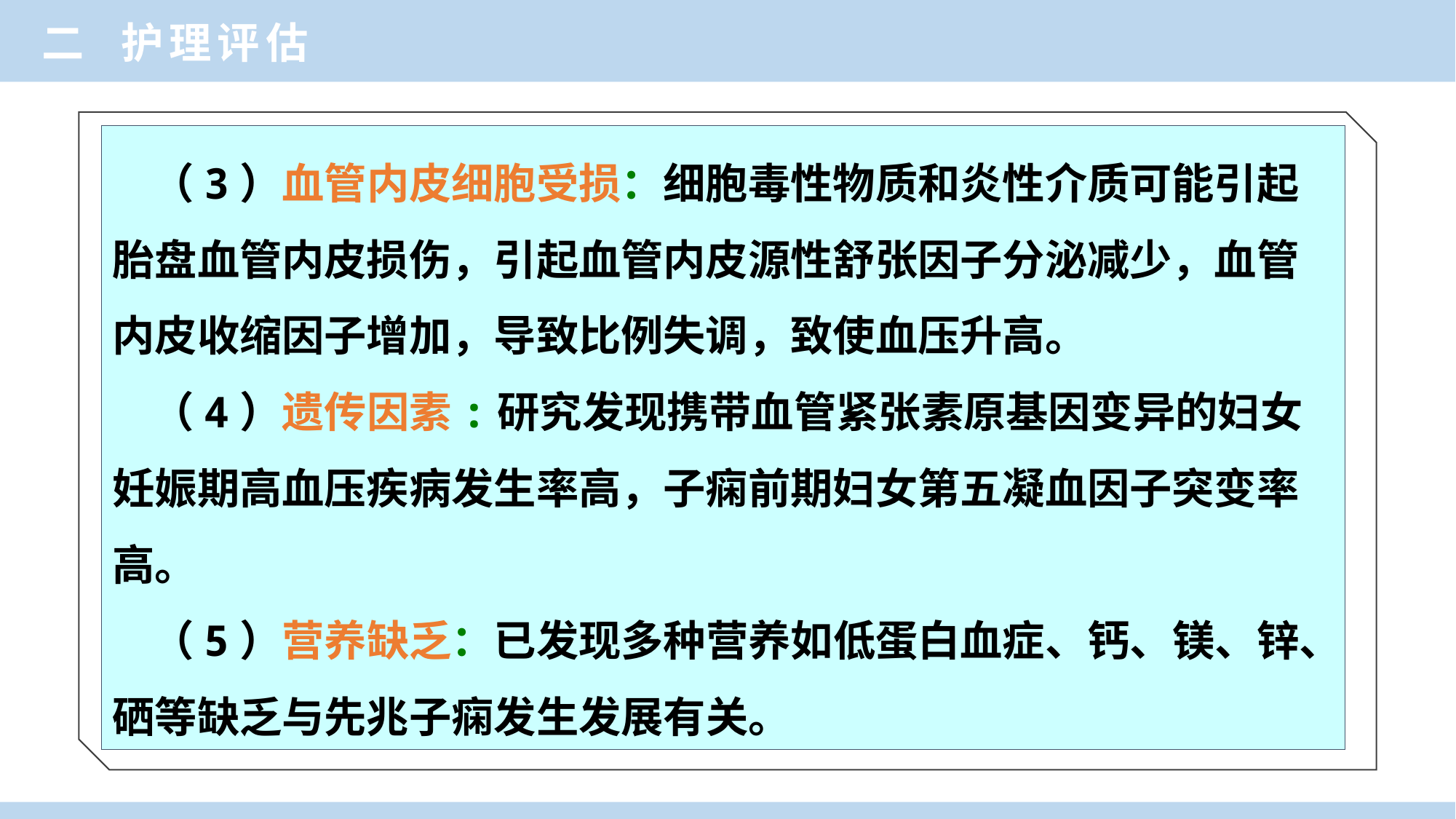

二  护理评估

   （3）血管内皮细胞受损：细胞毒性物质和炎性介质可能引起胎盘血管内皮损伤，引起血管内皮源性舒张因子分泌减少，血管内皮收缩因子增加，导致比例失调，致使血压升高。
   （4）遗传因素:研究发现携带血管紧张素原基因变异的妇女妊娠期高血压疾病发生率高，子痫前期妇女第五凝血因子突变率高。
   （5）营养缺乏：已发现多种营养如低蛋白血症、钙、镁、锌、硒等缺乏与先兆子痫发生发展有关。